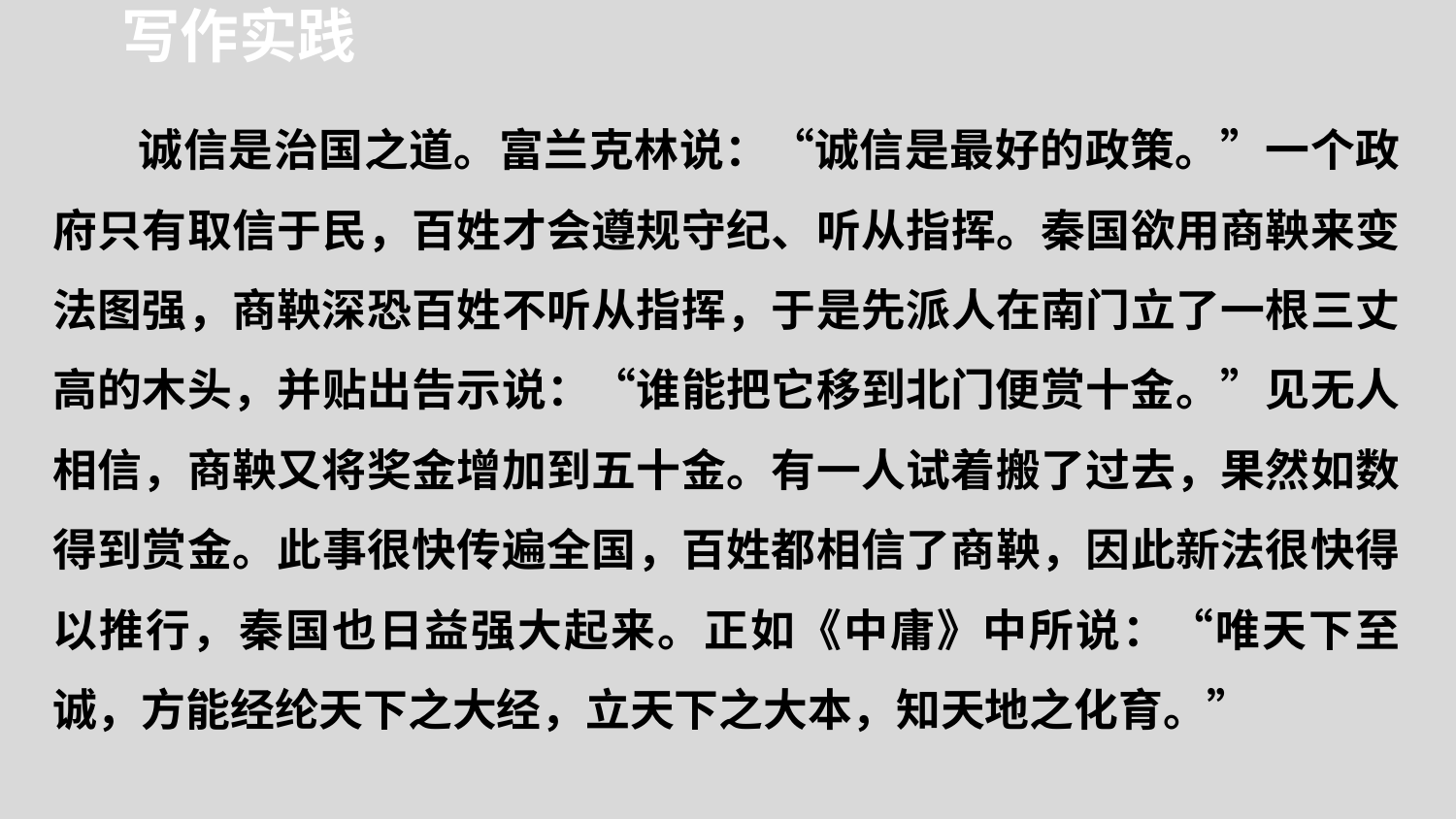

写作实践
诚信是治国之道。富兰克林说：“诚信是最好的政策。”一个政府只有取信于民，百姓才会遵规守纪、听从指挥。秦国欲用商鞅来变法图强，商鞅深恐百姓不听从指挥，于是先派人在南门立了一根三丈高的木头，并贴出告示说：“谁能把它移到北门便赏十金。”见无人相信，商鞅又将奖金增加到五十金。有一人试着搬了过去，果然如数得到赏金。此事很快传遍全国，百姓都相信了商鞅，因此新法很快得以推行，秦国也日益强大起来。正如《中庸》中所说：“唯天下至 诚，方能经纶天下之大经，立天下之大本，知天地之化育。”